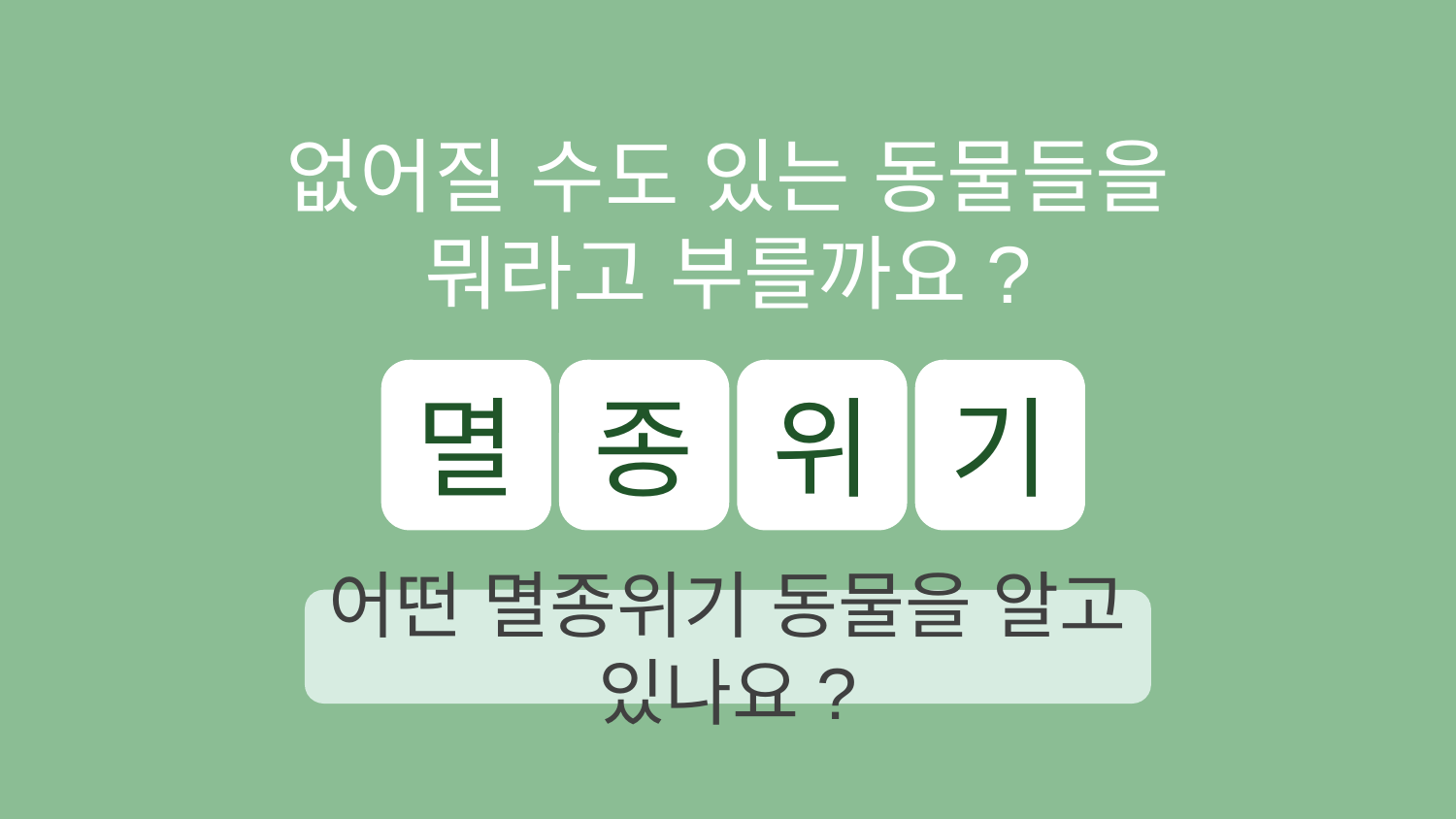

없어질 수도 있는 동물들을
뭐라고 부를까요?
멸
종
위
기
ㅁ    ㅈ    ㅇ    ㄱ
어떤 멸종위기 동물을 알고 있나요?